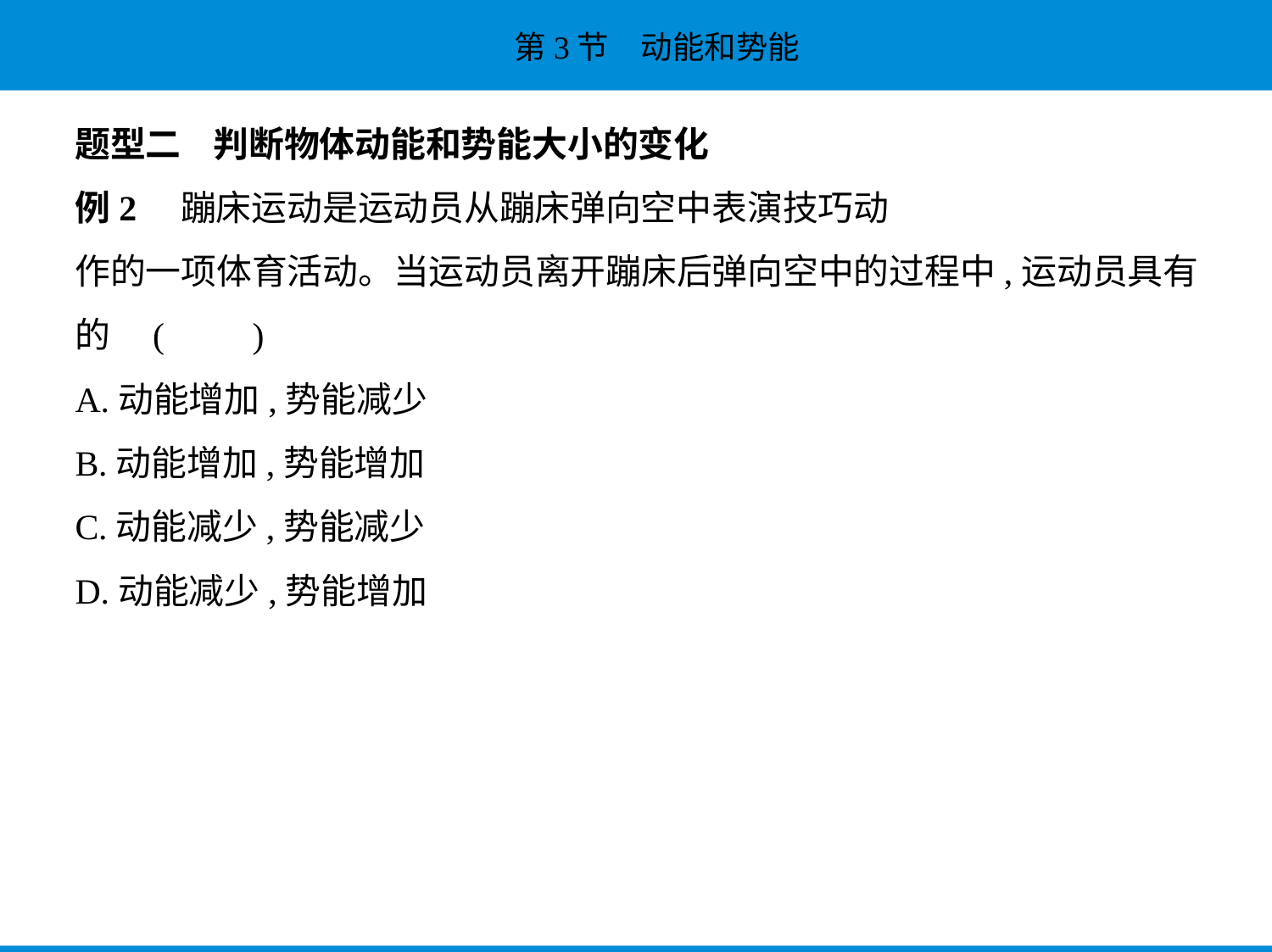

题型二    判断物体动能和势能大小的变化
例2    蹦床运动是运动员从蹦床弹向空中表演技巧动
作的一项体育活动。当运动员离开蹦床后弹向空中的过程中,运动员具有
的 (　　)
A.动能增加,势能减少
B.动能增加,势能增加
C.动能减少,势能减少
D.动能减少,势能增加